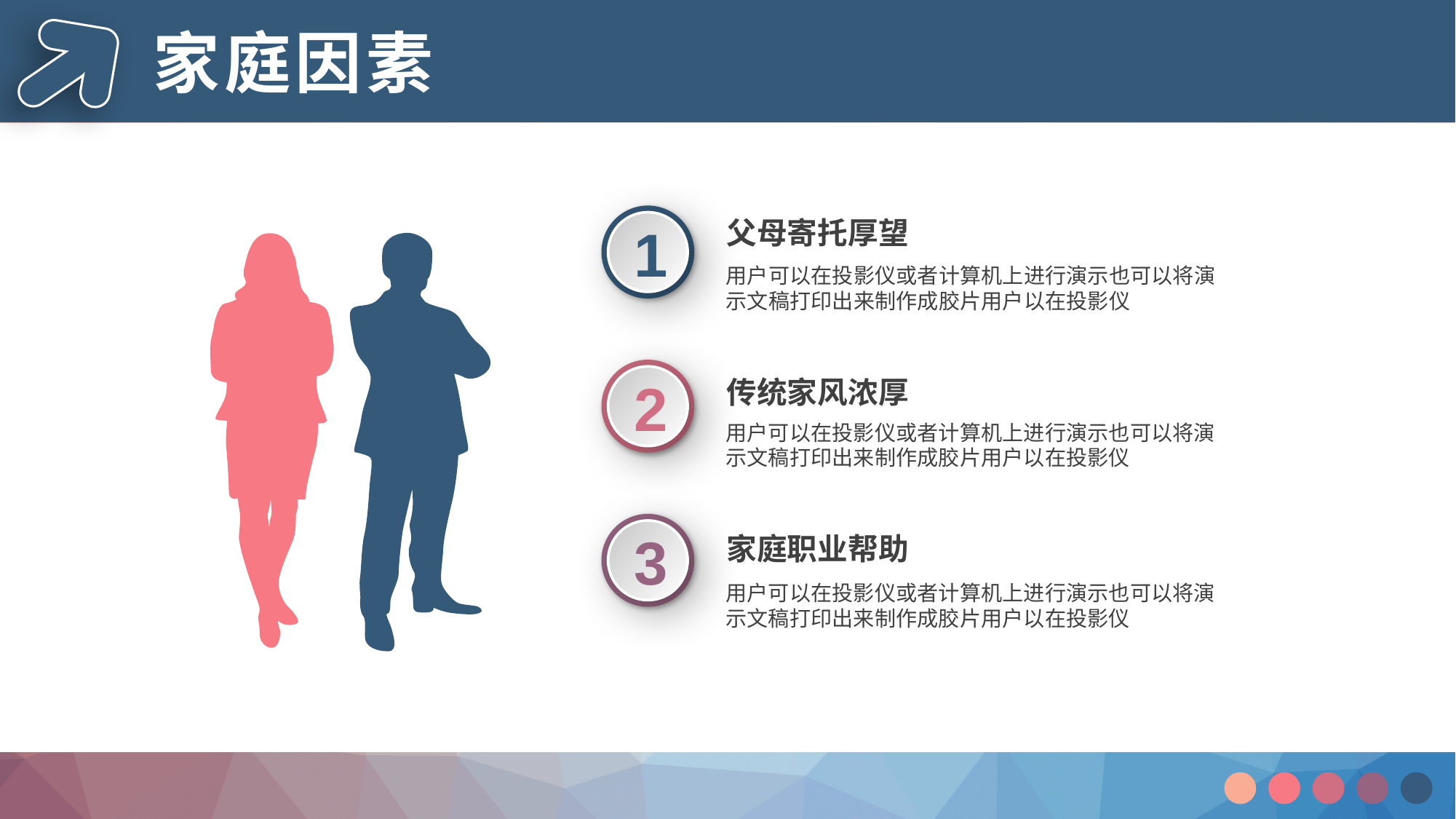

家庭因素

1

父母寄托厚望
用户可以在投影仪或者计算机上进行演示也可以将演示文稿打印出来制作成胶片用户以在投影仪

2

传统家风浓厚
用户可以在投影仪或者计算机上进行演示也可以将演示文稿打印出来制作成胶片用户以在投影仪

3

家庭职业帮助
用户可以在投影仪或者计算机上进行演示也可以将演示文稿打印出来制作成胶片用户以在投影仪